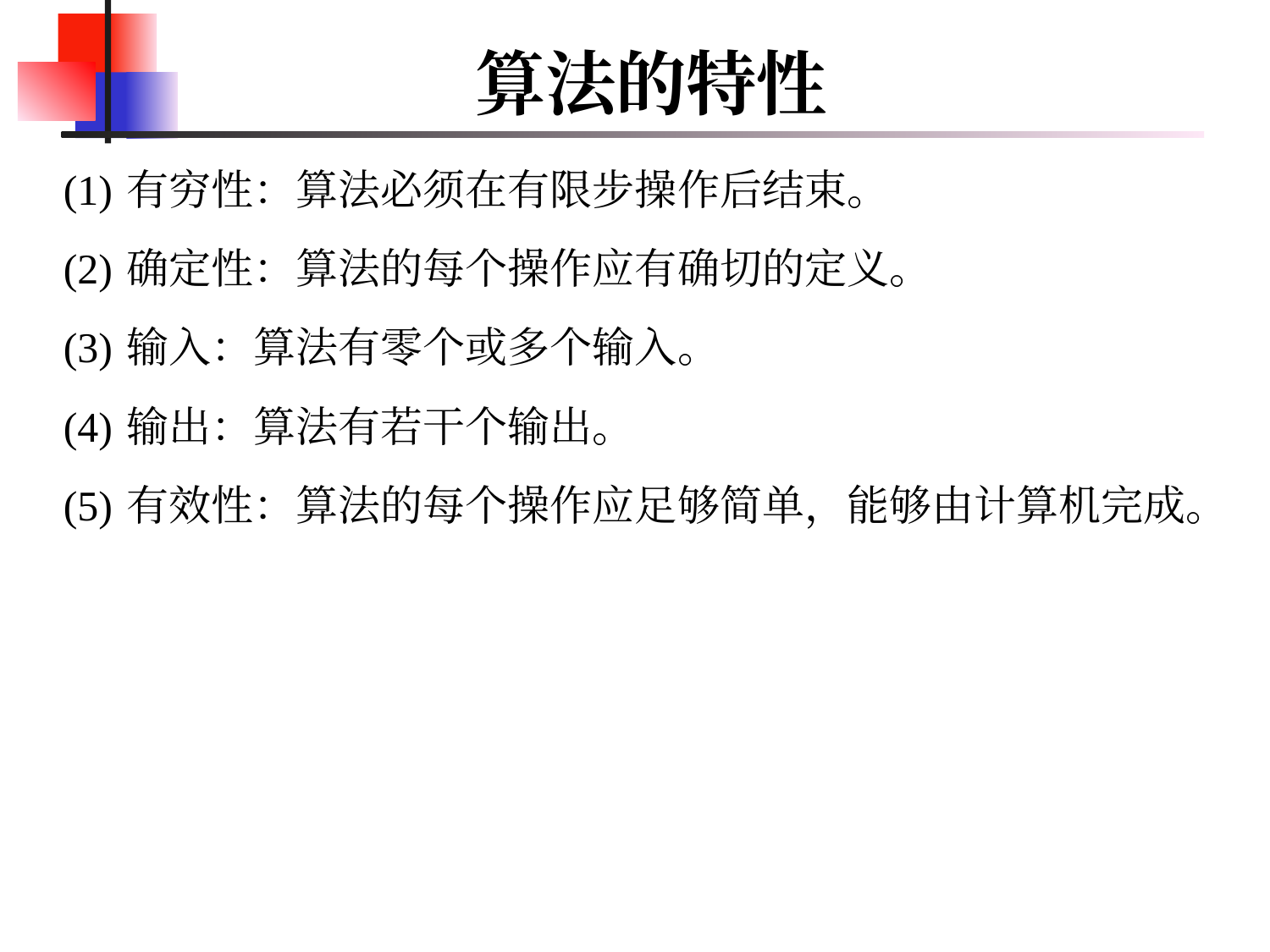

# 算法的特性
有穷性：算法必须在有限步操作后结束。
确定性：算法的每个操作应有确切的定义。
输入：算法有零个或多个输入。
输出：算法有若干个输出。
有效性：算法的每个操作应足够简单，能够由计算机完成。